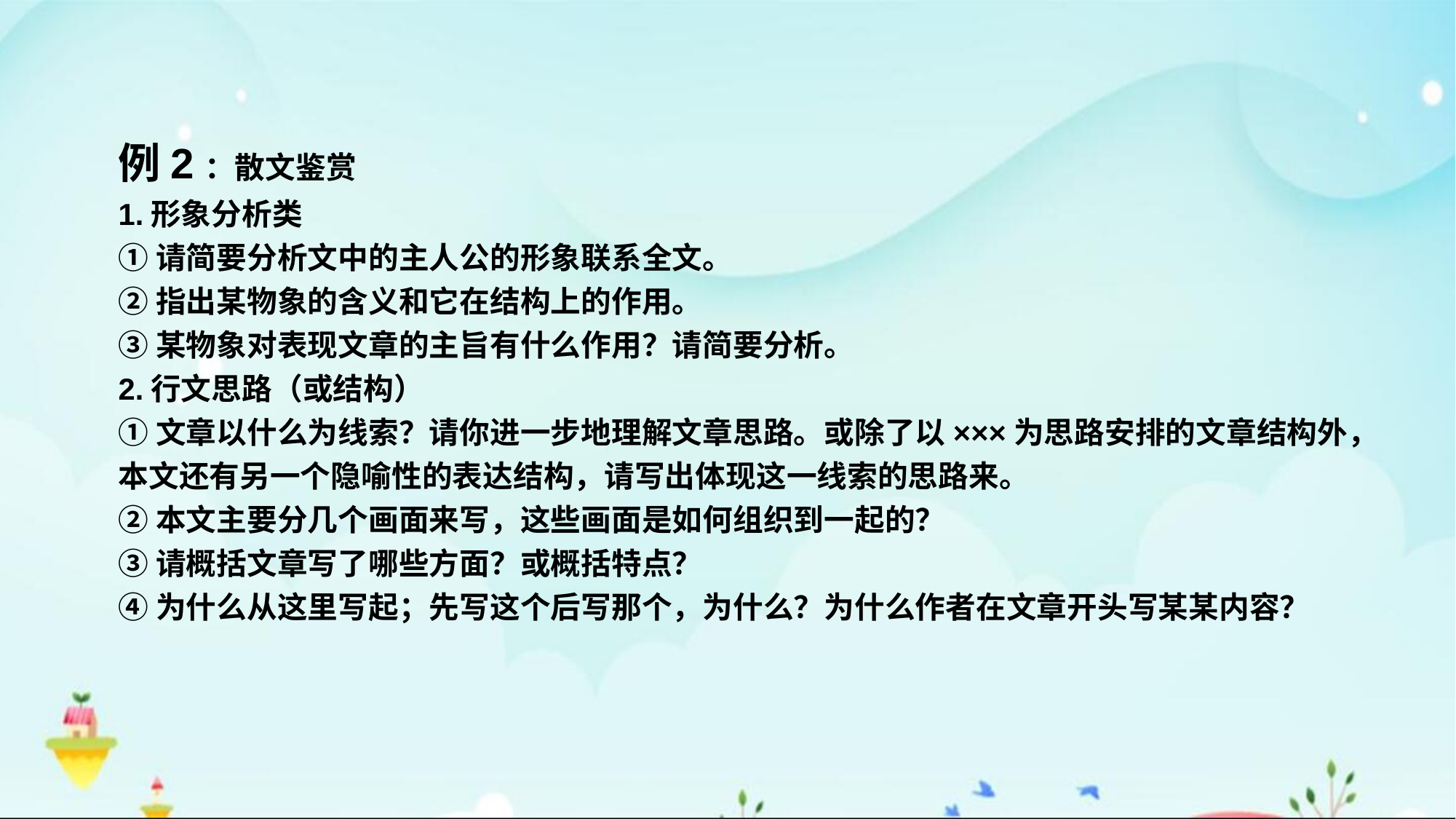

例2：散文鉴赏
1.形象分析类
①请简要分析文中的主人公的形象联系全文。
②指出某物象的含义和它在结构上的作用。
③某物象对表现文章的主旨有什么作用？请简要分析。
2.行文思路（或结构）
①文章以什么为线索？请你进一步地理解文章思路。或除了以×××为思路安排的文章结构外，本文还有另一个隐喻性的表达结构，请写出体现这一线索的思路来。
②本文主要分几个画面来写，这些画面是如何组织到一起的？
③请概括文章写了哪些方面？或概括特点？
④为什么从这里写起；先写这个后写那个，为什么？为什么作者在文章开头写某某内容？